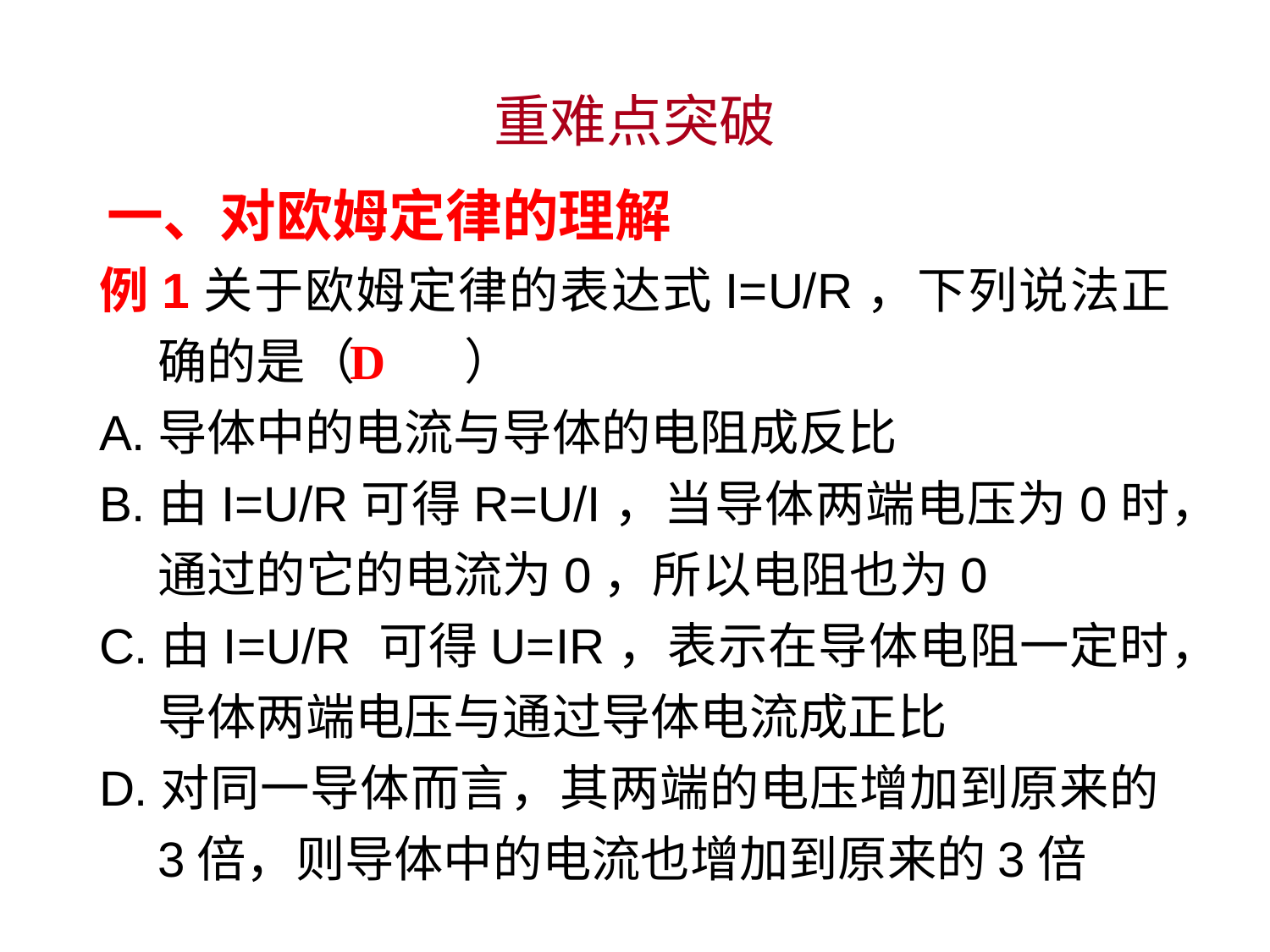

重难点突破
一、对欧姆定律的理解
例1关于欧姆定律的表达式I=U/R，下列说法正确的是（　 　）
A.导体中的电流与导体的电阻成反比
B.由I=U/R可得R=U/I，当导体两端电压为0时，通过的它的电流为0，所以电阻也为0
C.由I=U/R 可得U=IR，表示在导体电阻一定时，导体两端电压与通过导体电流成正比
D.对同一导体而言，其两端的电压增加到原来的3倍，则导体中的电流也增加到原来的3倍
D